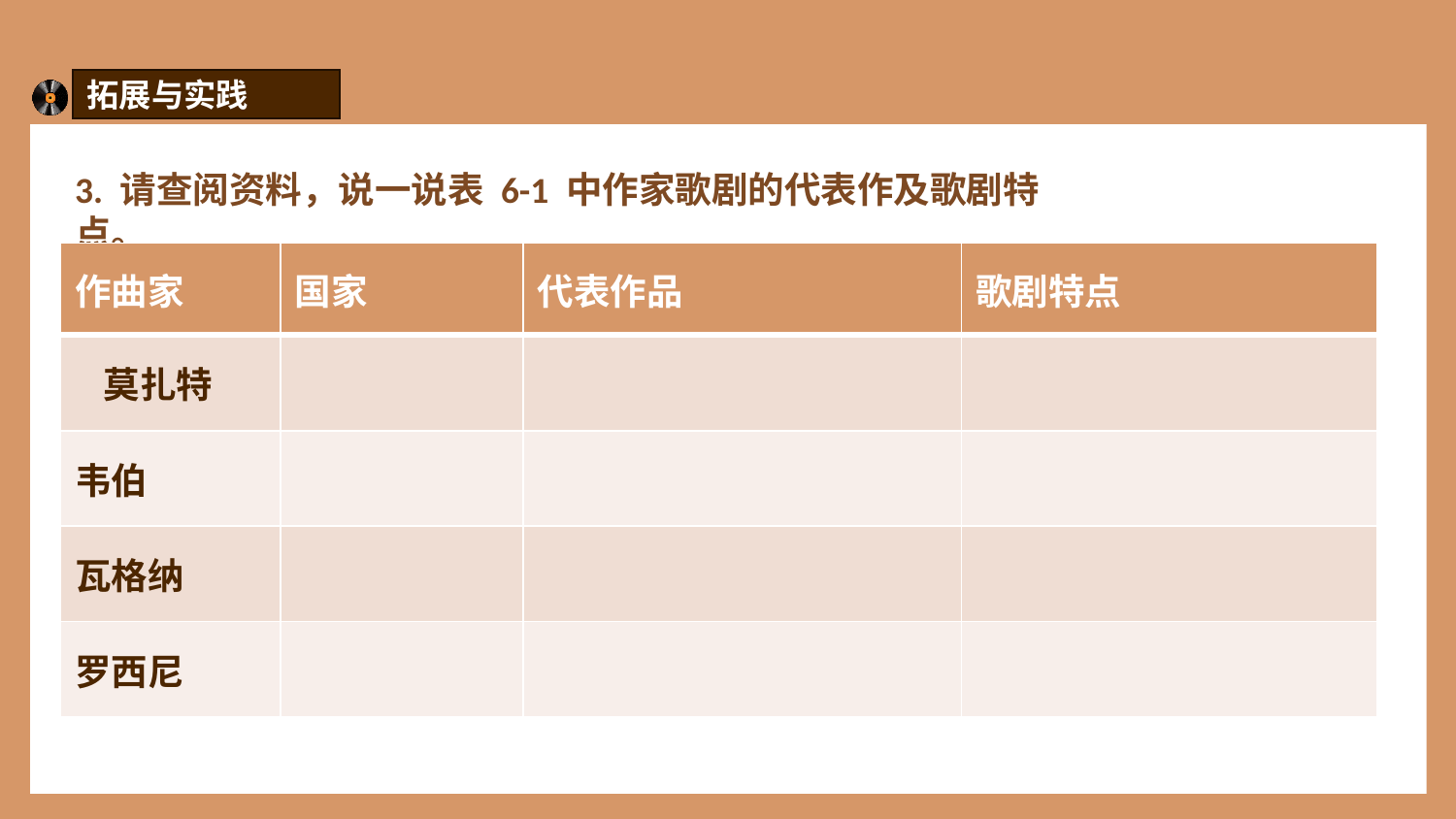

拓展与实践

3. 请查阅资料，说一说表 6-1 中作家歌剧的代表作及歌剧特点。
| 作曲家 | 国家 | 代表作品 | 歌剧特点 |
| --- | --- | --- | --- |
| 莫扎特 |  |  |  |
| 韦伯 |  |  |  |
| 瓦格纳 |  |  |  |
| 罗西尼 |  |  |  |